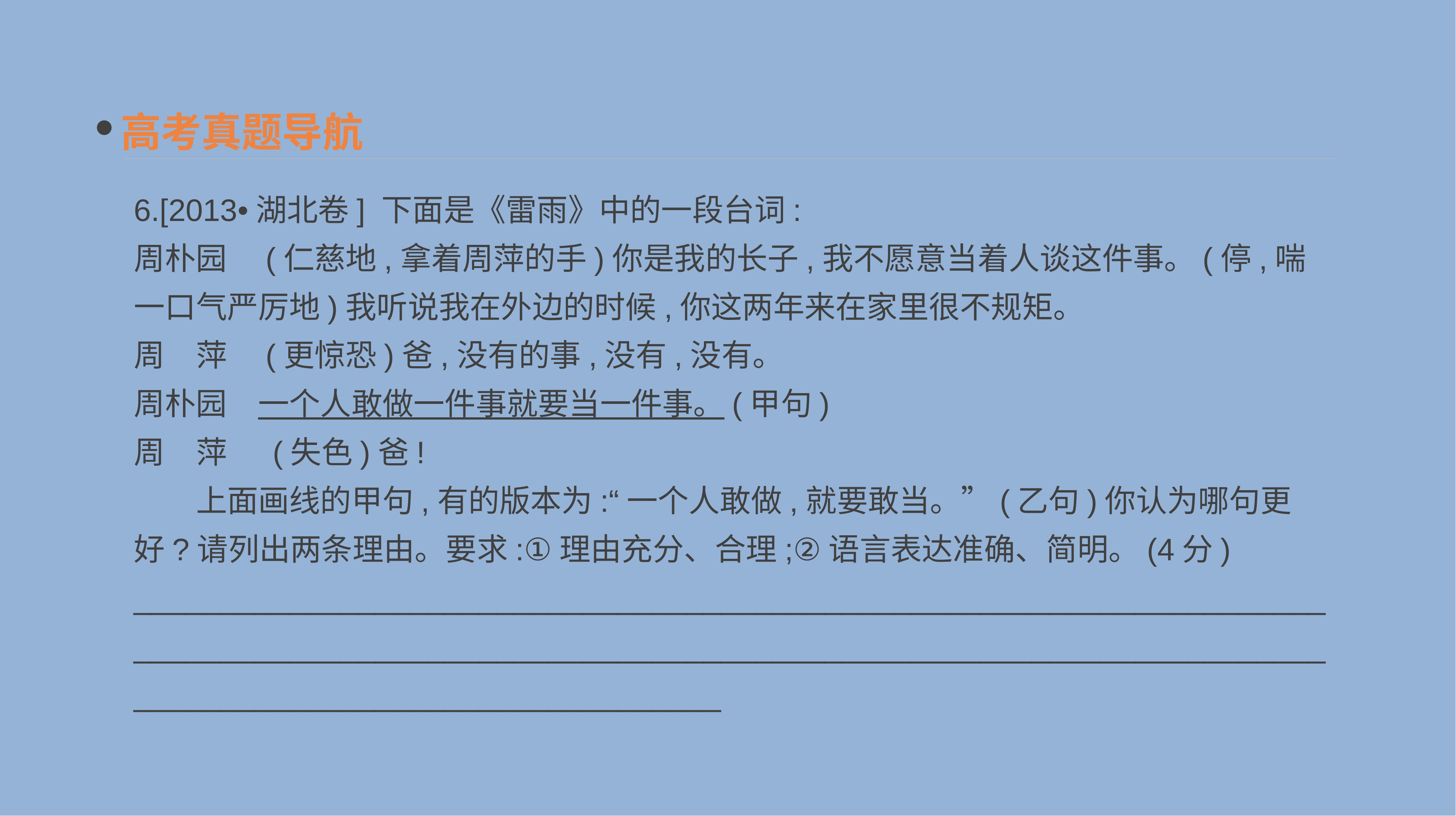

高考真题导航

6.[2013•湖北卷] 下面是《雷雨》中的一段台词:
周朴园　(仁慈地,拿着周萍的手)你是我的长子,我不愿意当着人谈这件事。(停,喘一口气严厉地)我听说我在外边的时候,你这两年来在家里很不规矩。
周　萍　(更惊恐)爸,没有的事,没有,没有。
周朴园　一个人敢做一件事就要当一件事。(甲句)
周　萍　 (失色)爸!
　　上面画线的甲句,有的版本为:“一个人敢做,就要敢当。”(乙句)你认为哪句更好?请列出两条理由。要求:①理由充分、合理;②语言表达准确、简明。(4分)
____________________________________________________________________________________________________________________________________________________________________________